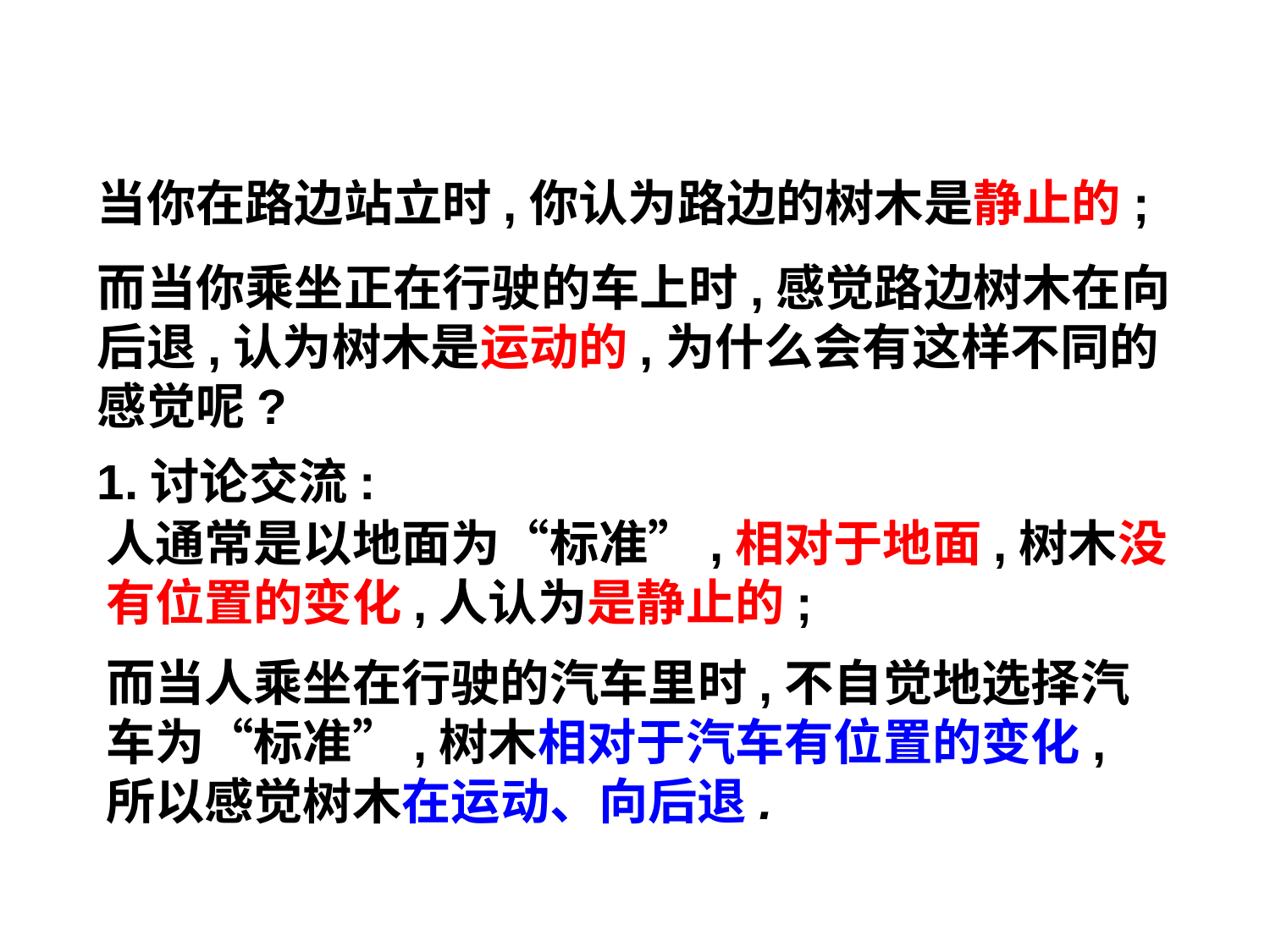

当你在路边站立时,你认为路边的树木是静止的;
而当你乘坐正在行驶的车上时,感觉路边树木在向后退,认为树木是运动的,为什么会有这样不同的感觉呢?
1.讨论交流:
人通常是以地面为“标准”,相对于地面,树木没有位置的变化,人认为是静止的;
而当人乘坐在行驶的汽车里时,不自觉地选择汽车为“标准”,树木相对于汽车有位置的变化,所以感觉树木在运动、向后退.